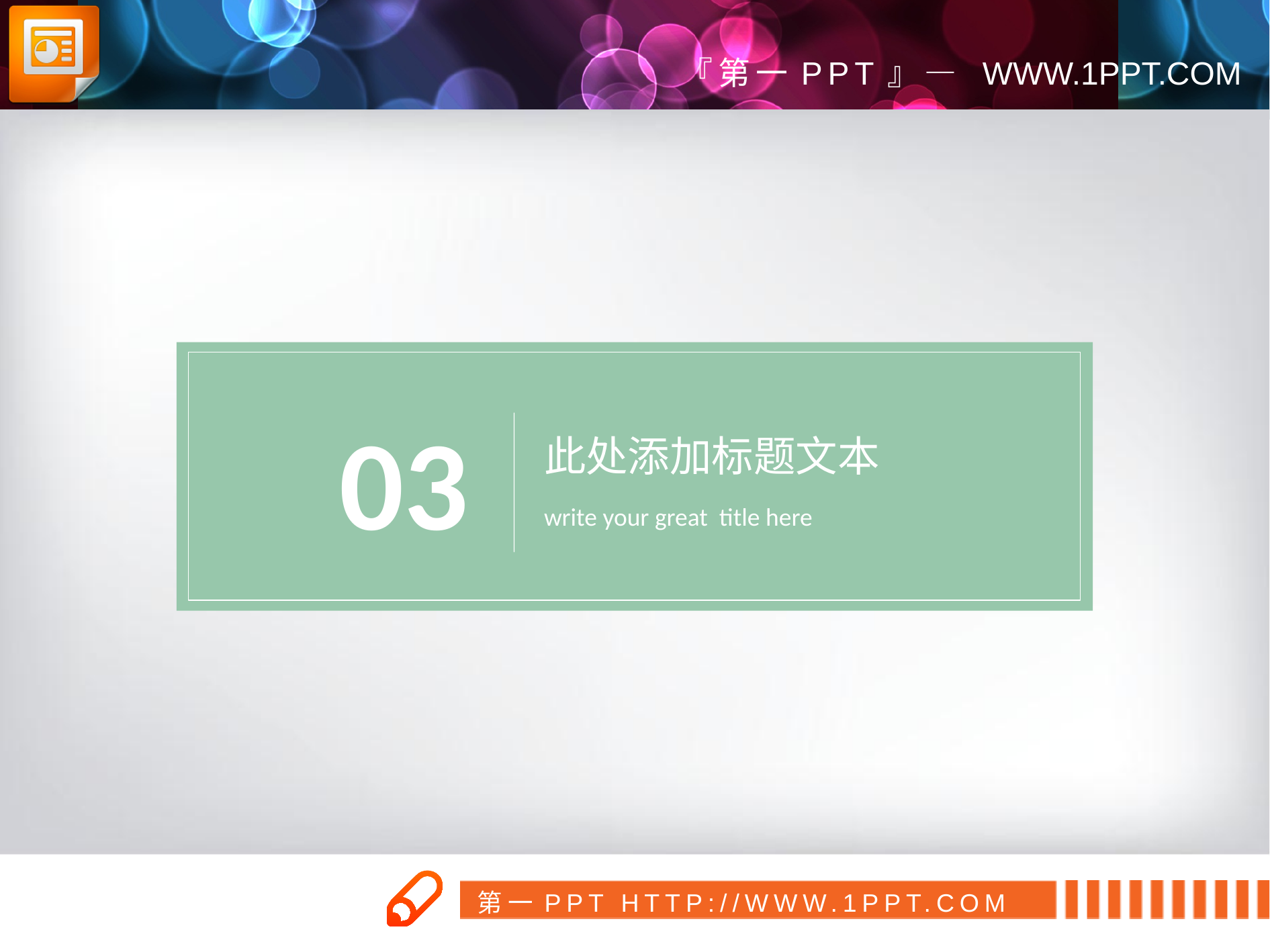

03

此处添加标题文本
write your great  title here